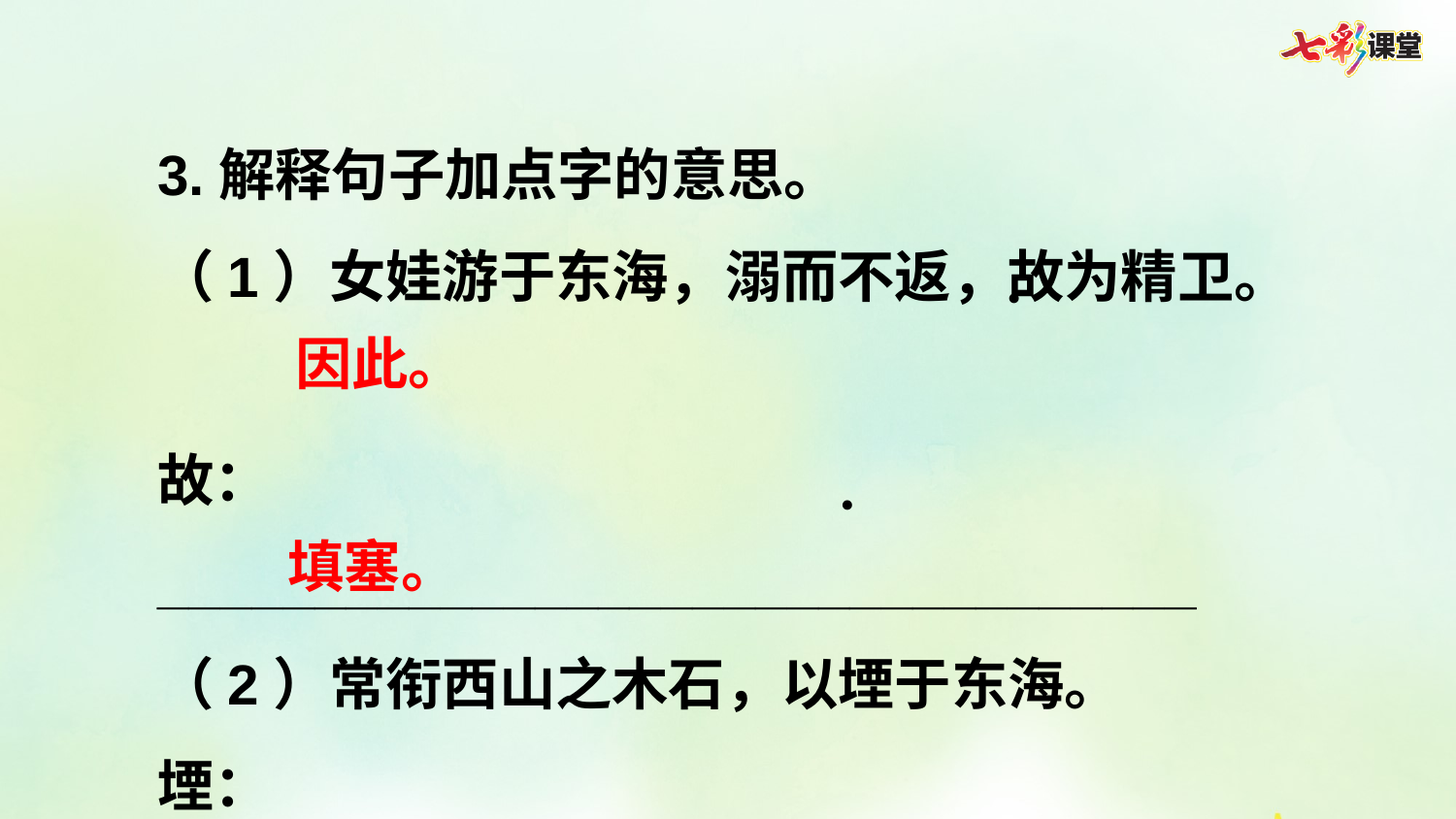

3.解释句子加点字的意思。
（1）女娃游于东海，溺而不返，故为精卫。
故：_________________________________
（2）常衔西山之木石，以堙于东海。
堙：_________________________________
·
因此。
·
填塞。